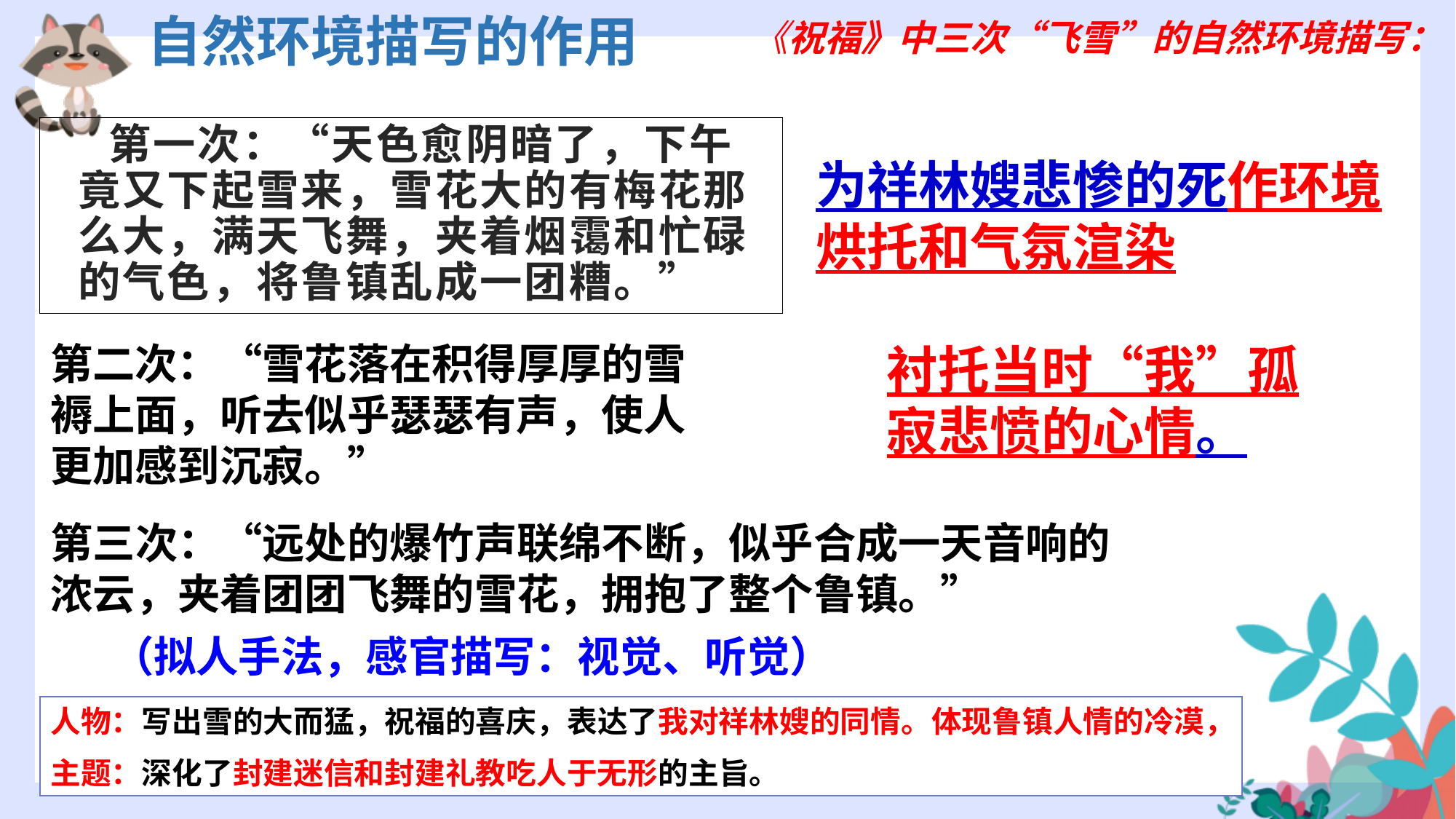

《祝福》中三次“飞雪”的自然环境描写：
自然环境描写的作用
    第一次：“天色愈阴暗了，下午竟又下起雪来，雪花大的有梅花那么大，满天飞舞，夹着烟霭和忙碌的气色，将鲁镇乱成一团糟。”

为祥林嫂悲惨的死作环境烘托和气氛渲染
第二次：“雪花落在积得厚厚的雪褥上面，听去似乎瑟瑟有声，使人更加感到沉寂。”
衬托当时“我”孤寂悲愤的心情。
第三次：“远处的爆竹声联绵不断，似乎合成一天音响的浓云，夹着团团飞舞的雪花，拥抱了整个鲁镇。”
（拟人手法，感官描写：视觉、听觉）
人物：写出雪的大而猛，祝福的喜庆，表达了我对祥林嫂的同情。体现鲁镇人情的冷漠，
主题：深化了封建迷信和封建礼教吃人于无形的主旨。